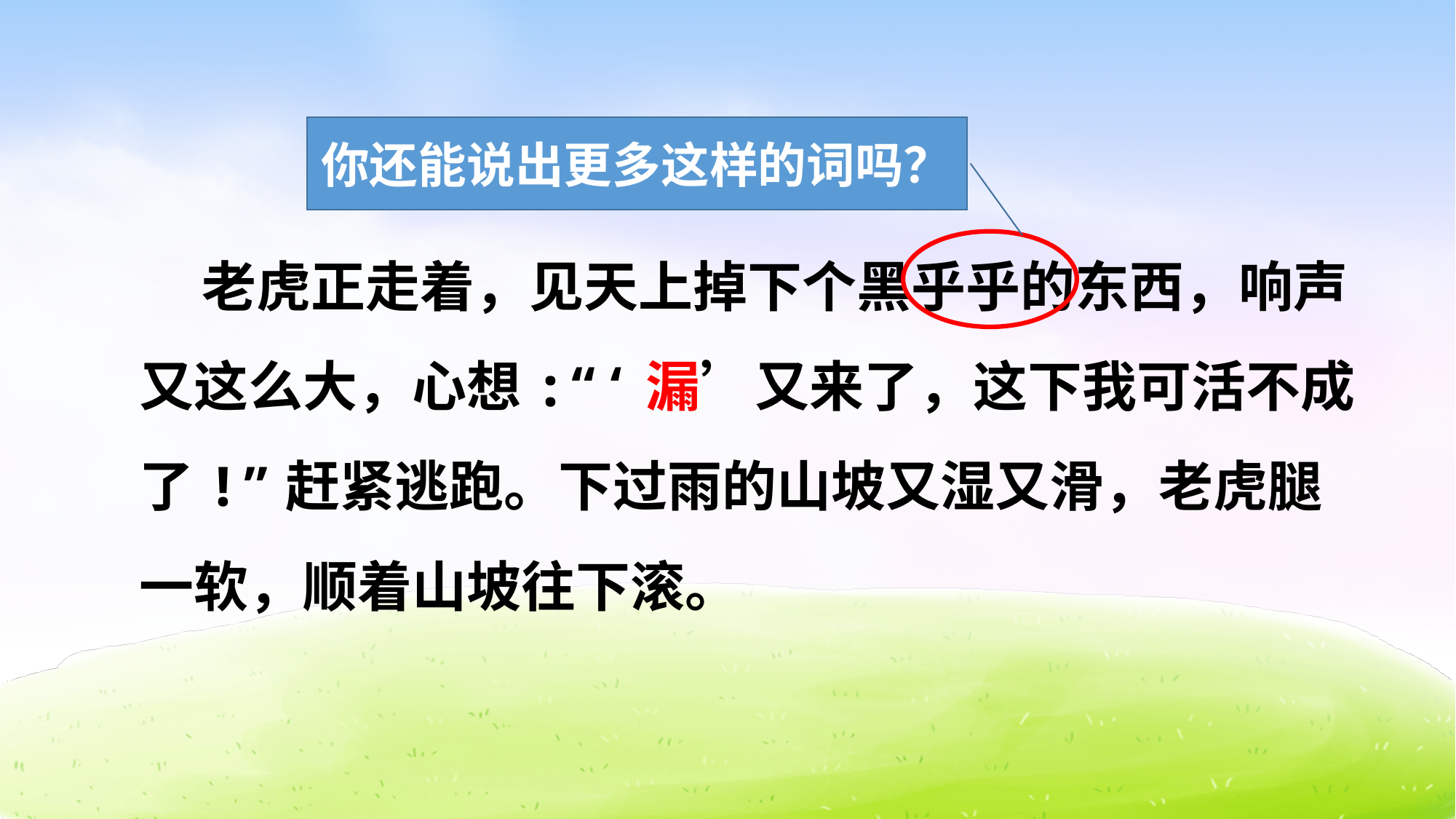

你还能说出更多这样的词吗？
    老虎正走着，见天上掉下个黑乎乎的东西，响声又这么大，心想:“‘漏’又来了，这下我可活不成了!”赶紧逃跑。下过雨的山坡又湿又滑，老虎腿一软，顺着山坡往下滚。